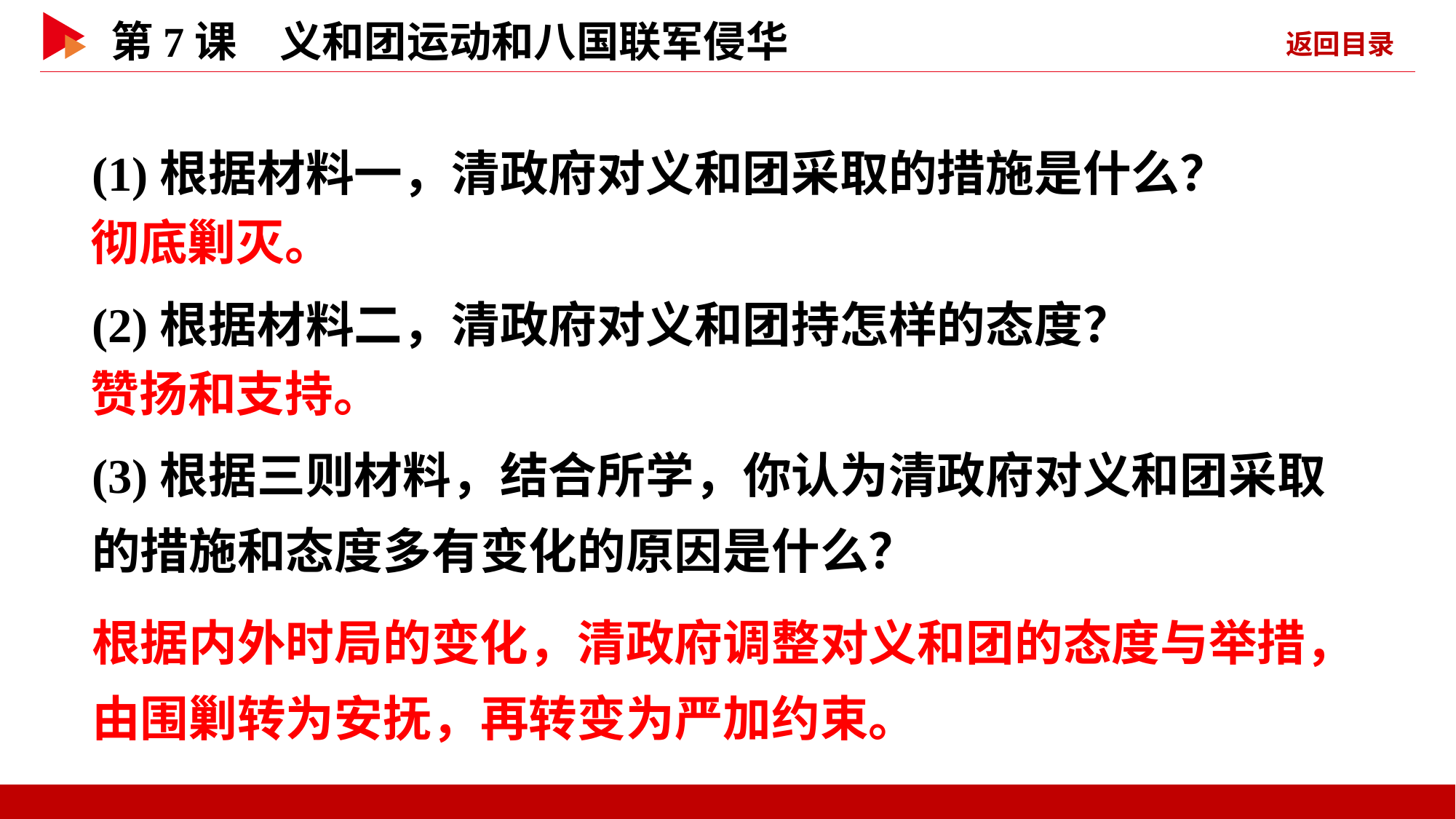

(1)根据材料一，清政府对义和团采取的措施是什么？

(2)根据材料二，清政府对义和团持怎样的态度？

(3)根据三则材料，结合所学，你认为清政府对义和团采取的措施和态度多有变化的原因是什么？
彻底剿灭。
赞扬和支持。
根据内外时局的变化，清政府调整对义和团的态度与举措，由围剿转为安抚，再转变为严加约束。